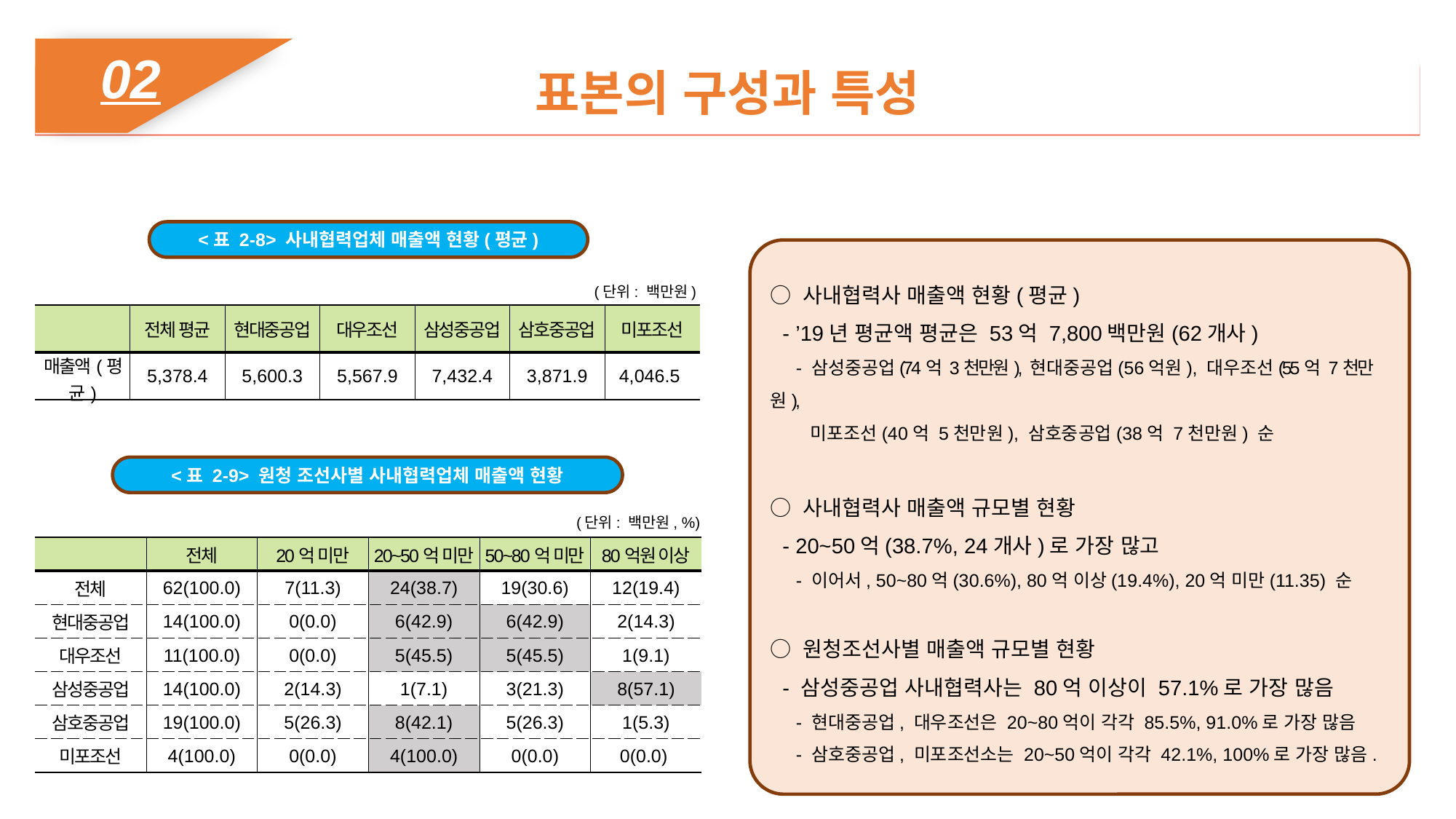

02
표본의 구성과 특성
<표 2-8> 사내협력업체 매출액 현황(평균)
○ 사내협력사 매출액 현황(평균)
  - ’19년 평균액 평균은 53억 7,800백만원(62개사)
     - 삼성중공업(74억 3천만원), 현대중공업(56억원), 대우조선(55억 7천만원),
       미포조선(40억 5천만원), 삼호중공업(38억 7천만원) 순

○ 사내협력사 매출액 규모별 현황
  - 20~50억(38.7%, 24개사)로 가장 많고
     - 이어서, 50~80억(30.6%), 80억 이상(19.4%), 20억 미만(11.35) 순

○ 원청조선사별 매출액 규모별 현황
  - 삼성중공업 사내협력사는 80억 이상이 57.1%로 가장 많음
     - 현대중공업, 대우조선은 20~80억이 각각 85.5%, 91.0%로 가장 많음
     - 삼호중공업, 미포조선소는 20~50억이 각각 42.1%, 100%로 가장 많음.
(단위: 백만원)
|  | 전체 평균 | 현대중공업 | 대우조선 | 삼성중공업 | 삼호중공업 | 미포조선 |
| --- | --- | --- | --- | --- | --- | --- |
| 매출액(평균) | 5,378.4 | 5,600.3 | 5,567.9 | 7,432.4 | 3,871.9 | 4,046.5 |
<표 2-9> 원청 조선사별 사내협력업체 매출액 현황
(단위: 백만원, %)
|  | 전체 | 20억 미만 | 20~50억 미만 | 50~80억 미만 | 80억원 이상 |
| --- | --- | --- | --- | --- | --- |
| 전체 | 62(100.0) | 7(11.3) | 24(38.7) | 19(30.6) | 12(19.4) |
| 현대중공업 | 14(100.0) | 0(0.0) | 6(42.9) | 6(42.9) | 2(14.3) |
| 대우조선 | 11(100.0) | 0(0.0) | 5(45.5) | 5(45.5) | 1(9.1) |
| 삼성중공업 | 14(100.0) | 2(14.3) | 1(7.1) | 3(21.3) | 8(57.1) |
| 삼호중공업 | 19(100.0) | 5(26.3) | 8(42.1) | 5(26.3) | 1(5.3) |
| 미포조선 | 4(100.0) | 0(0.0) | 4(100.0) | 0(0.0) | 0(0.0) |